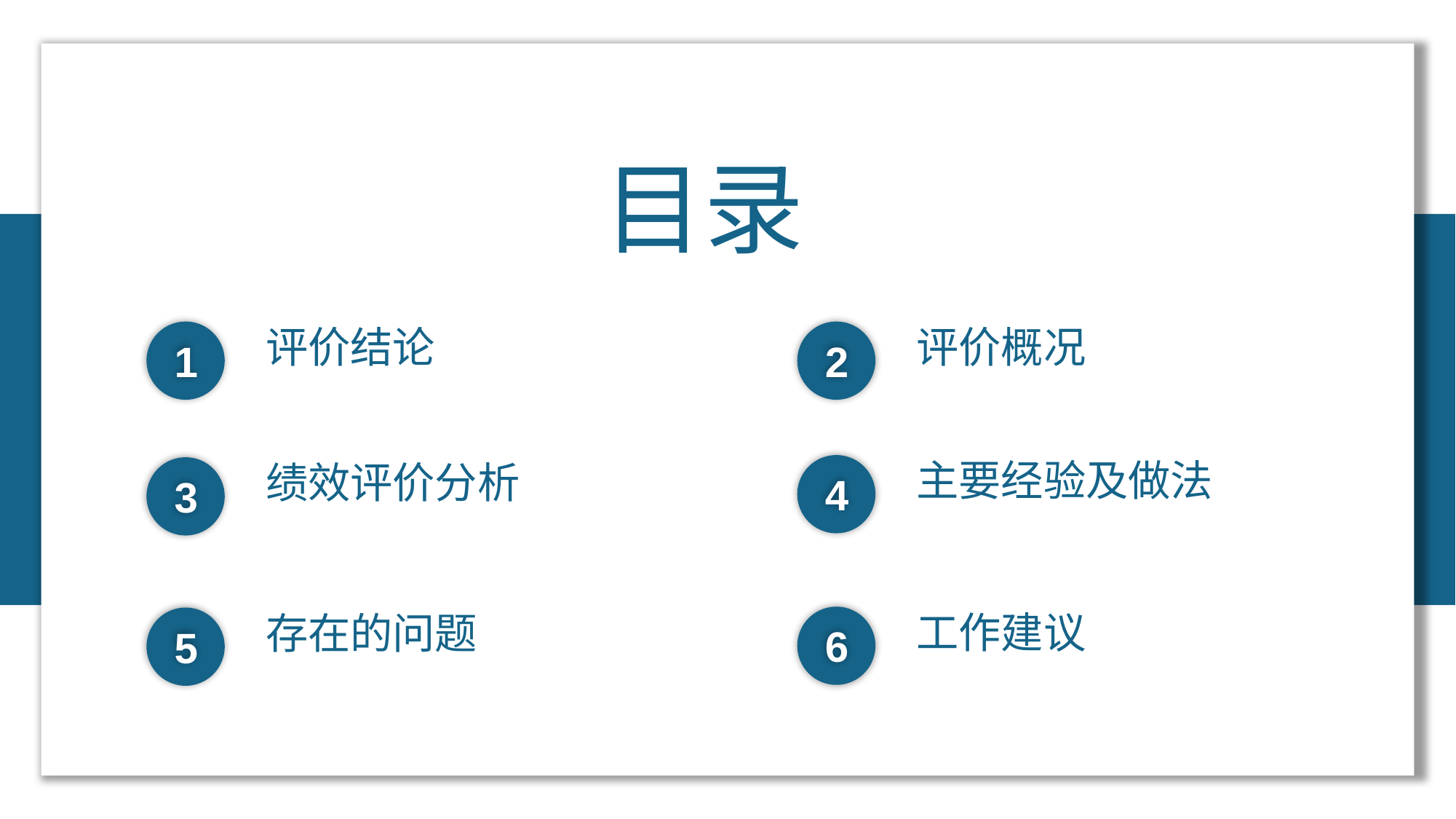

目录
评价结论

1
评价概况

2
主要经验及做法

4
绩效评价分析

3
工作建议

6
存在的问题

5